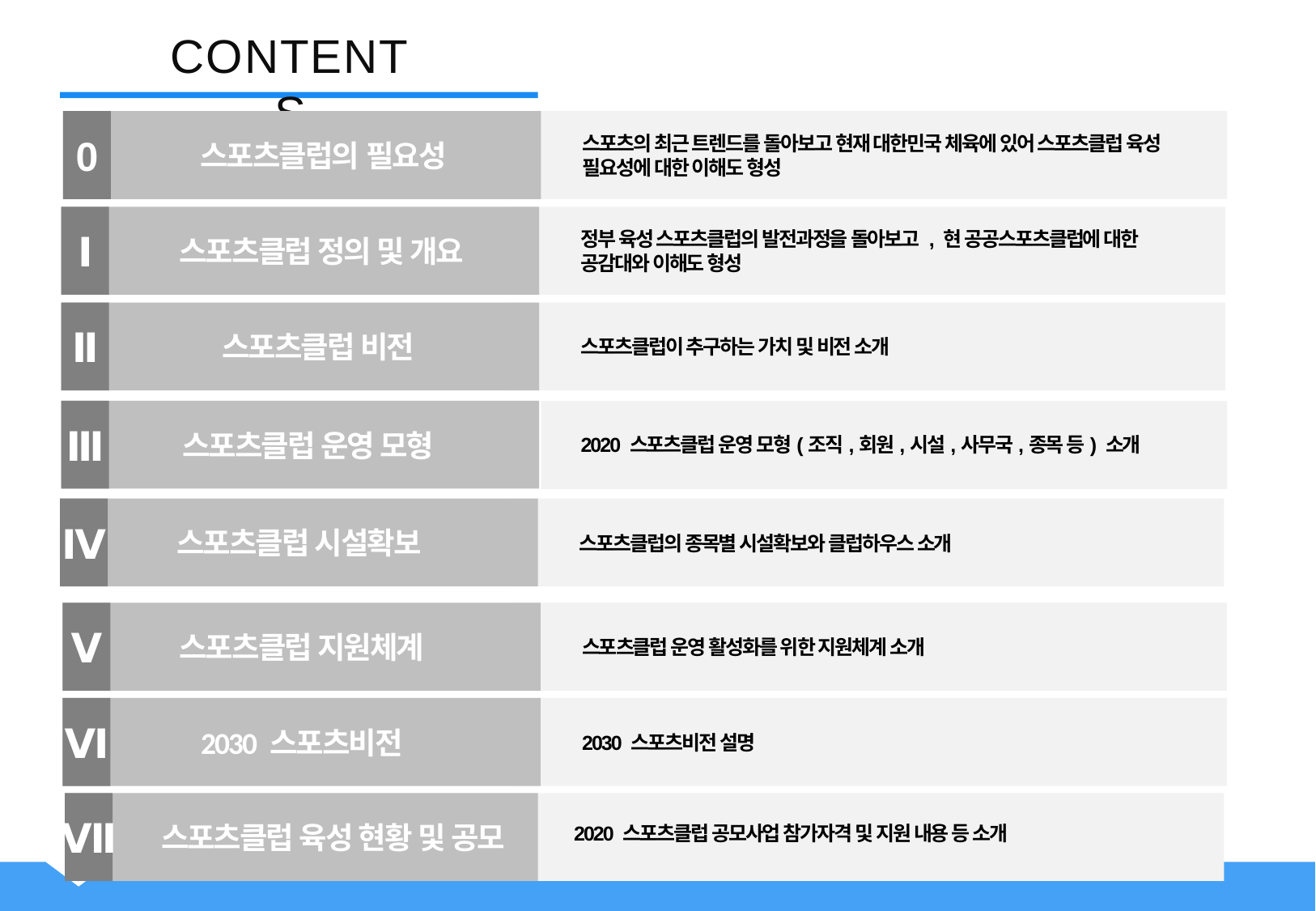

CONTENTS

     스포츠클럽의 필요성
0

스포츠의 최근 트렌드를 돌아보고 현재 대한민국 체육에 있어 스포츠클럽 육성 필요성에 대한 이해도 형성
     스포츠클럽 정의 및 개요
Ⅰ

정부 육성 스포츠클럽의 발전과정을 돌아보고 , 현 공공스포츠클럽에 대한 공감대와 이해도 형성
     스포츠클럽 비전
Ⅱ

스포츠클럽이 추구하는 가치 및 비전 소개
 스포츠클럽 운영 모형
Ⅲ

2020 스포츠클럽 운영 모형(조직,회원,시설,사무국,종목 등) 소개
스포츠클럽 시설확보
Ⅳ

스포츠클럽의 종목별 시설확보와 클럽하우스 소개
스포츠클럽 지원체계
Ⅴ

스포츠클럽 운영 활성화를 위한 지원체계 소개
2030 스포츠비전
Ⅵ

2030 스포츠비전 설명
Ⅶ
         스포츠클럽 육성 현황 및 공모

2020 스포츠클럽 공모사업 참가자격 및 지원 내용 등 소개